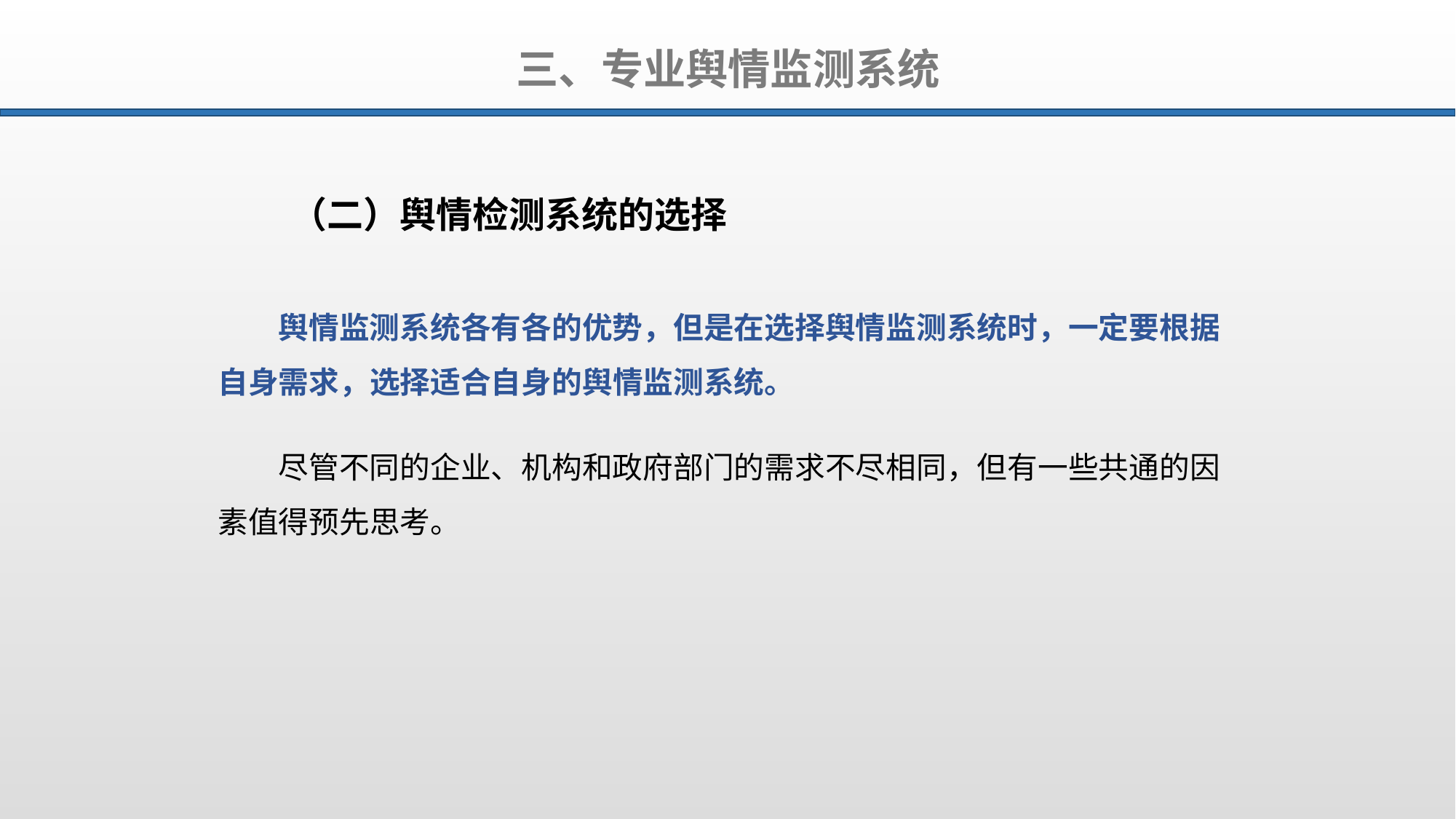

三、专业舆情监测系统

（二）舆情检测系统的选择
舆情监测系统各有各的优势，但是在选择舆情监测系统时，一定要根据自身需求，选择适合自身的舆情监测系统。
尽管不同的企业、机构和政府部门的需求不尽相同，但有一些共通的因素值得预先思考。